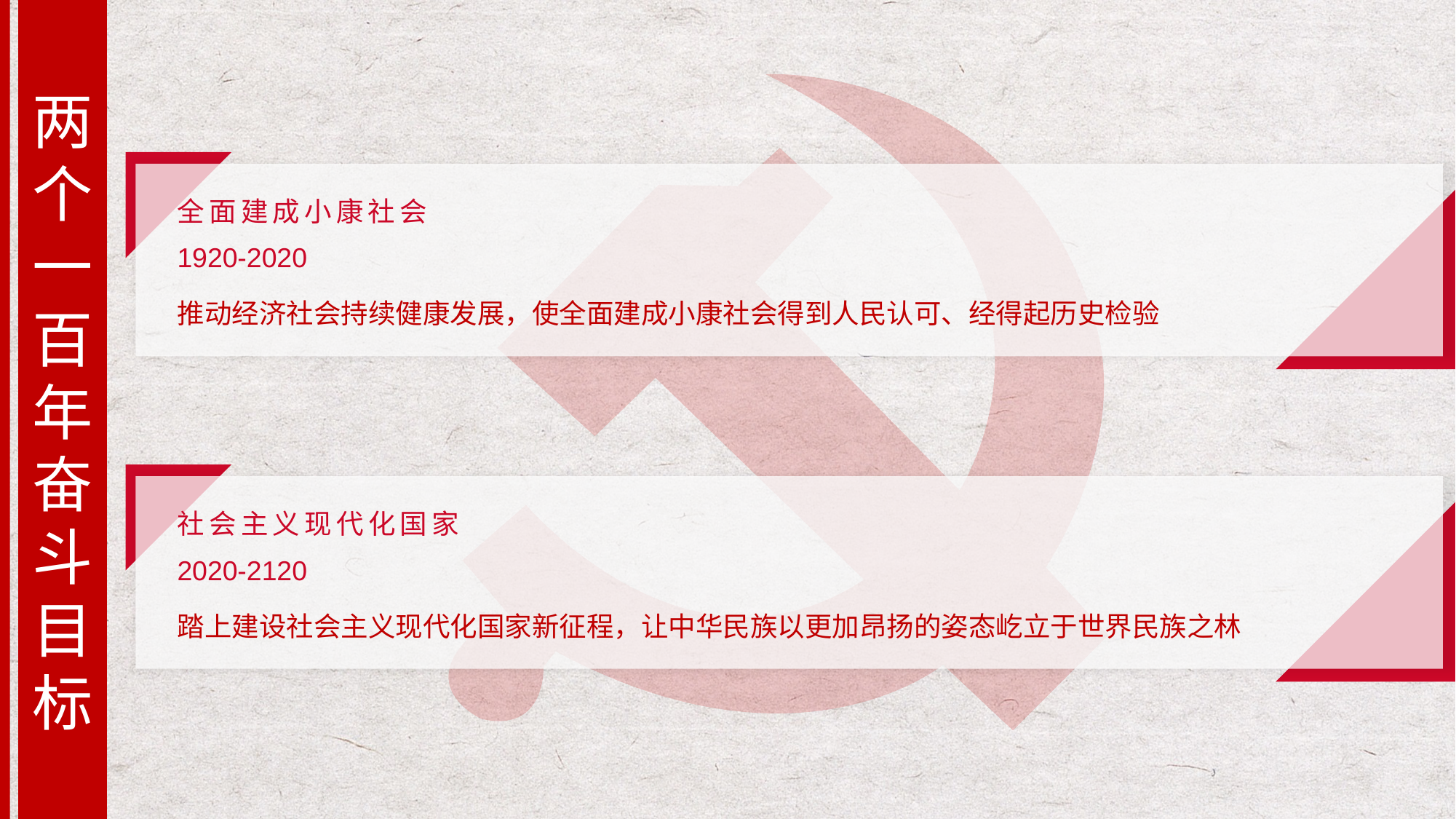

两个一百年奋斗目标

全面建成小康社会
1920-2020
推动经济社会持续健康发展，使全面建成小康社会得到人民认可、经得起历史检验

社会主义现代化国家
2020-2120
踏上建设社会主义现代化国家新征程，让中华民族以更加昂扬的姿态屹立于世界民族之林